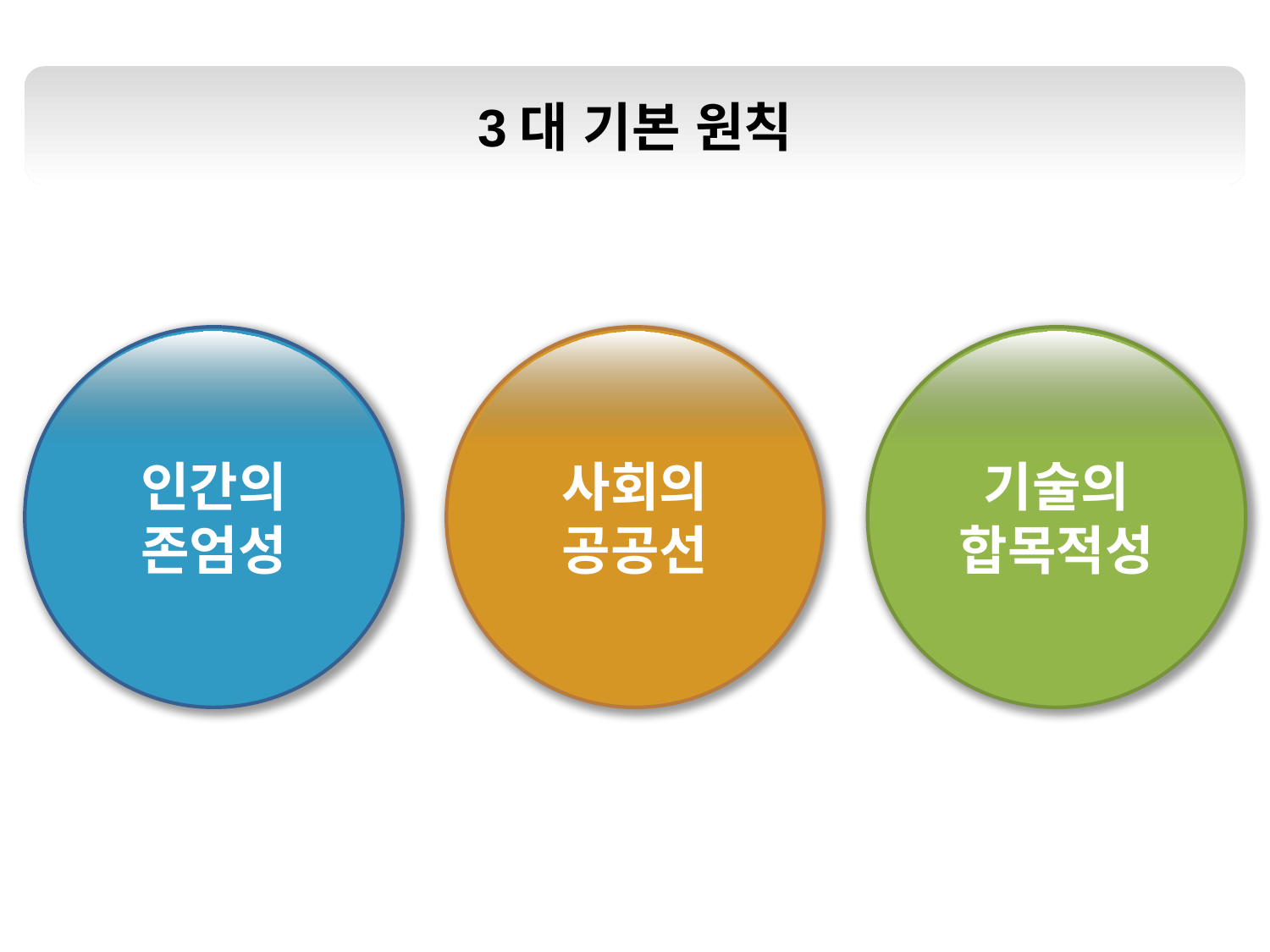

3대 기본 원칙
인간의
존엄성
기술의
합목적성
사회의
공공선